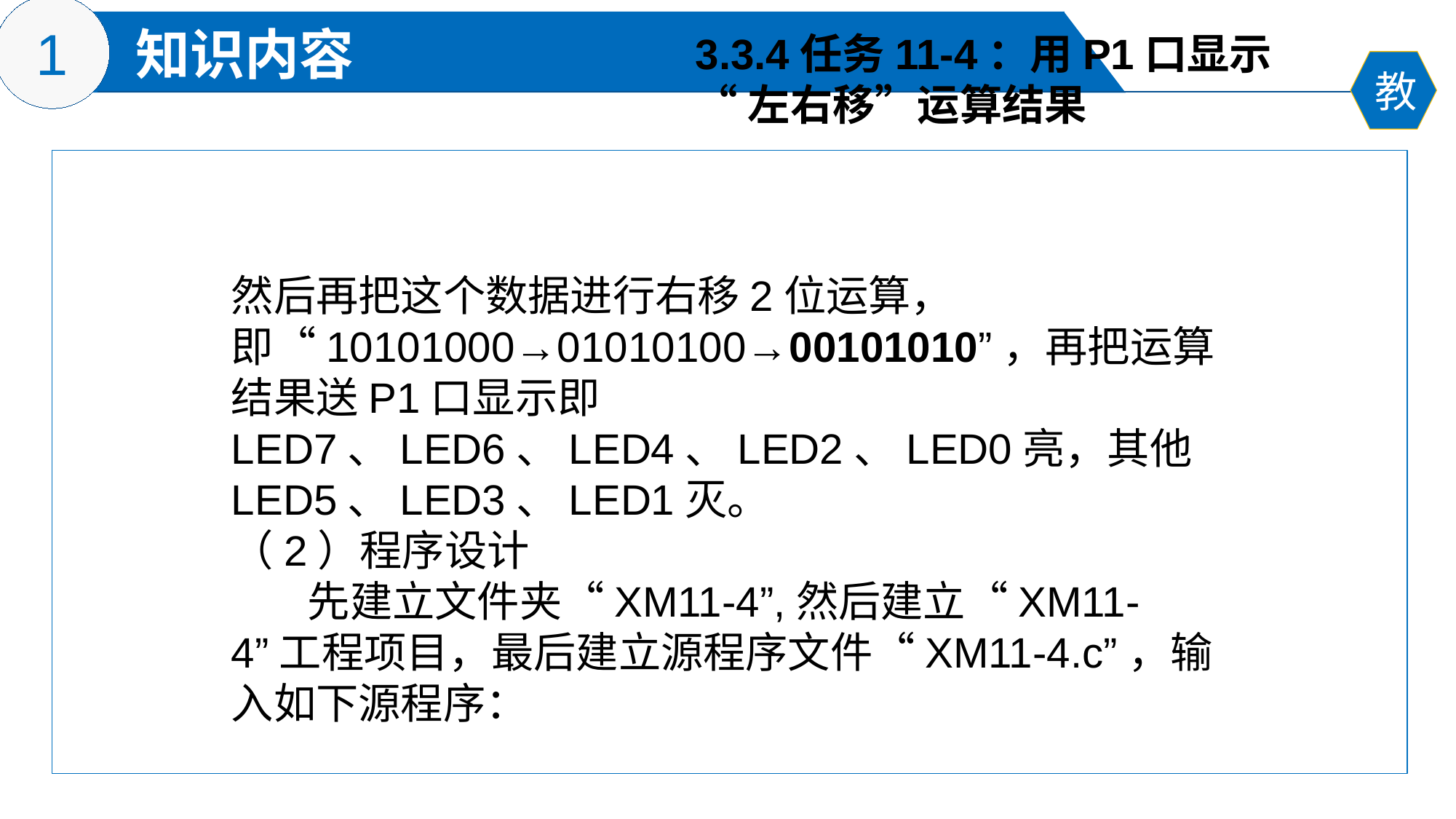

3.3.4任务11-4：用P1口显示
“左右移”运算结果
然后再把这个数据进行右移2位运算，即“10101000→01010100→00101010”，再把运算结果送P1口显示即LED7、LED6、LED4、LED2、LED0亮，其他LED5、LED3、LED1灭。
（2）程序设计
       先建立文件夹“XM11-4”,然后建立“XM11-4”工程项目，最后建立源程序文件“XM11-4.c”，输入如下源程序：